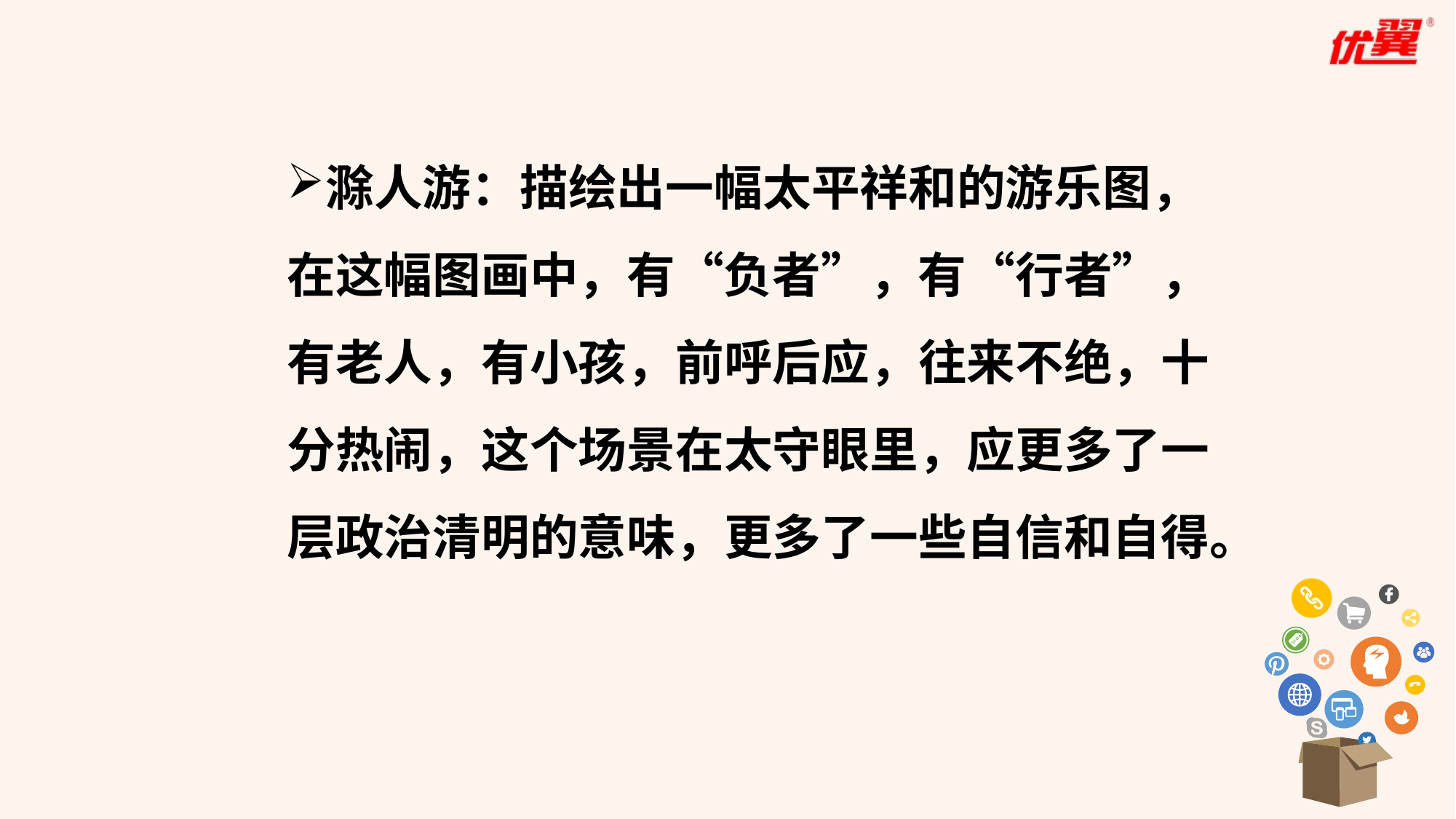

滁人游：描绘出一幅太平祥和的游乐图，在这幅图画中，有“负者”，有“行者”，有老人，有小孩，前呼后应，往来不绝，十分热闹，这个场景在太守眼里，应更多了一层政治清明的意味，更多了一些自信和自得。